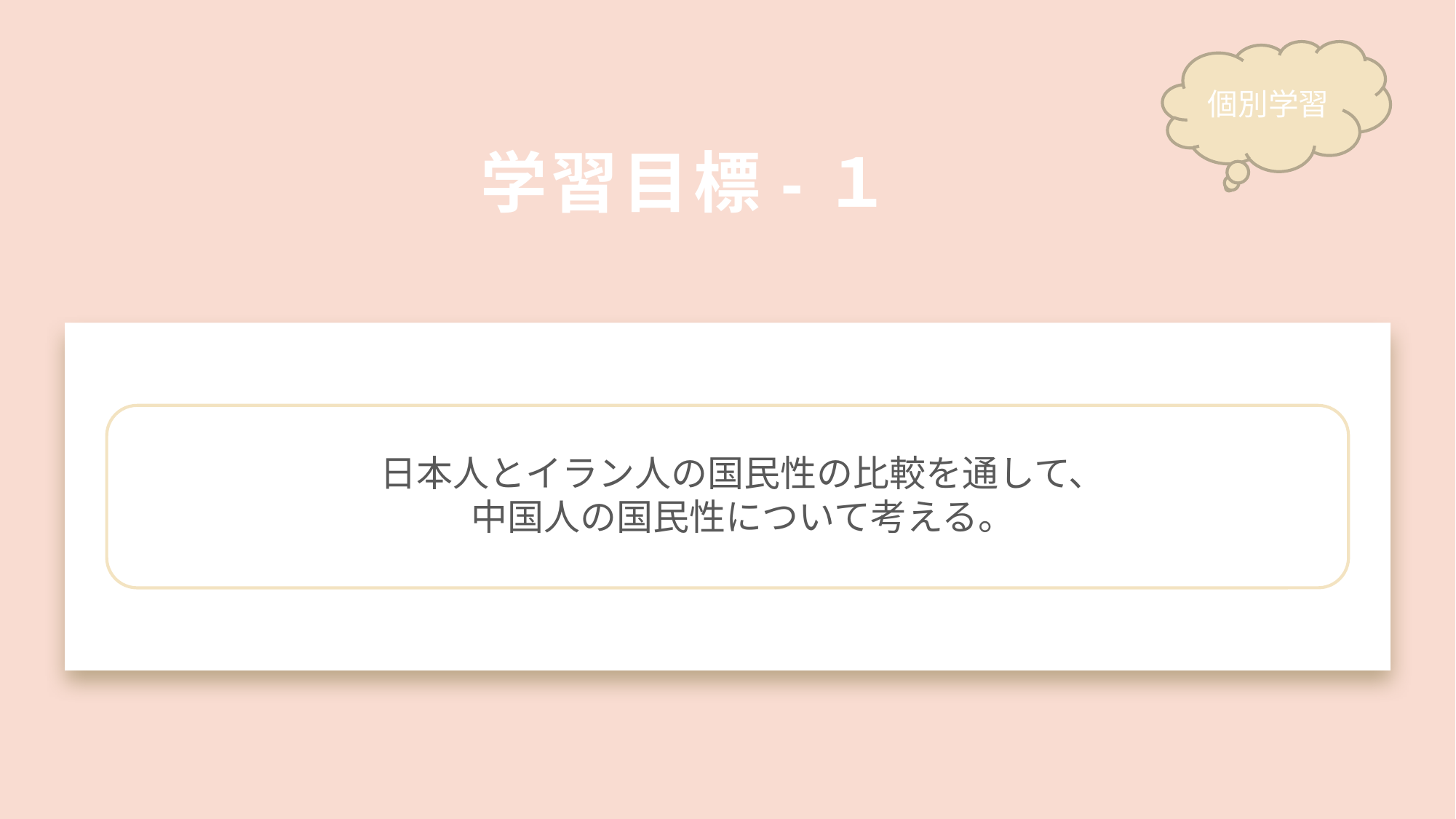

個別学習
# 学習目標-１

日本人とイラン人の国民性の比較を通して、
中国人の国民性について考える。